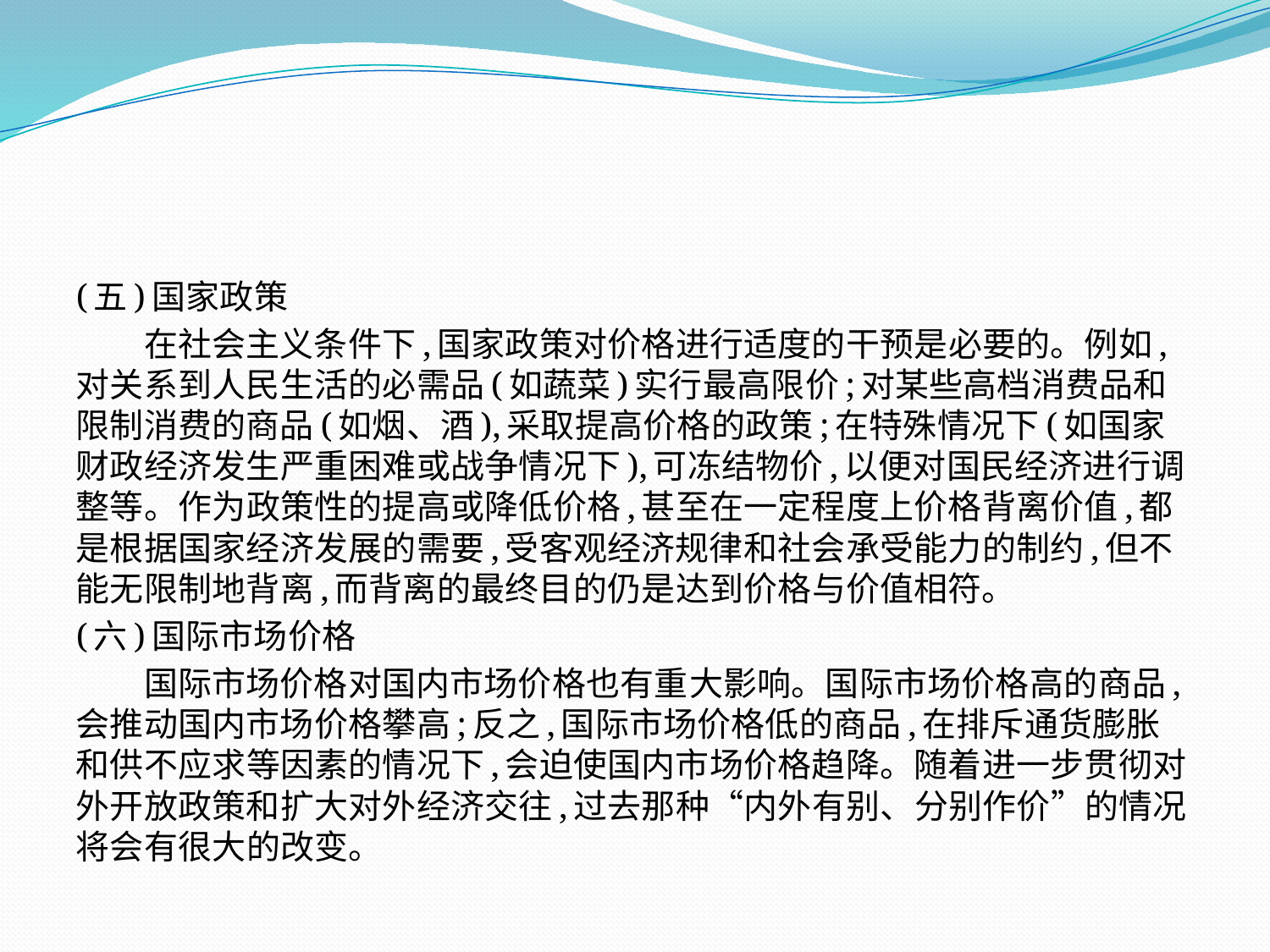

#
(五)国家政策
　　在社会主义条件下,国家政策对价格进行适度的干预是必要的。例如,对关系到人民生活的必需品(如蔬菜)实行最高限价;对某些高档消费品和限制消费的商品(如烟、酒),采取提高价格的政策;在特殊情况下(如国家财政经济发生严重困难或战争情况下),可冻结物价,以便对国民经济进行调整等。作为政策性的提高或降低价格,甚至在一定程度上价格背离价值,都是根据国家经济发展的需要,受客观经济规律和社会承受能力的制约,但不能无限制地背离,而背离的最终目的仍是达到价格与价值相符。
(六)国际市场价格
　　国际市场价格对国内市场价格也有重大影响。国际市场价格高的商品,会推动国内市场价格攀高;反之,国际市场价格低的商品,在排斥通货膨胀和供不应求等因素的情况下,会迫使国内市场价格趋降。随着进一步贯彻对外开放政策和扩大对外经济交往,过去那种“内外有别、分别作价”的情况将会有很大的改变。